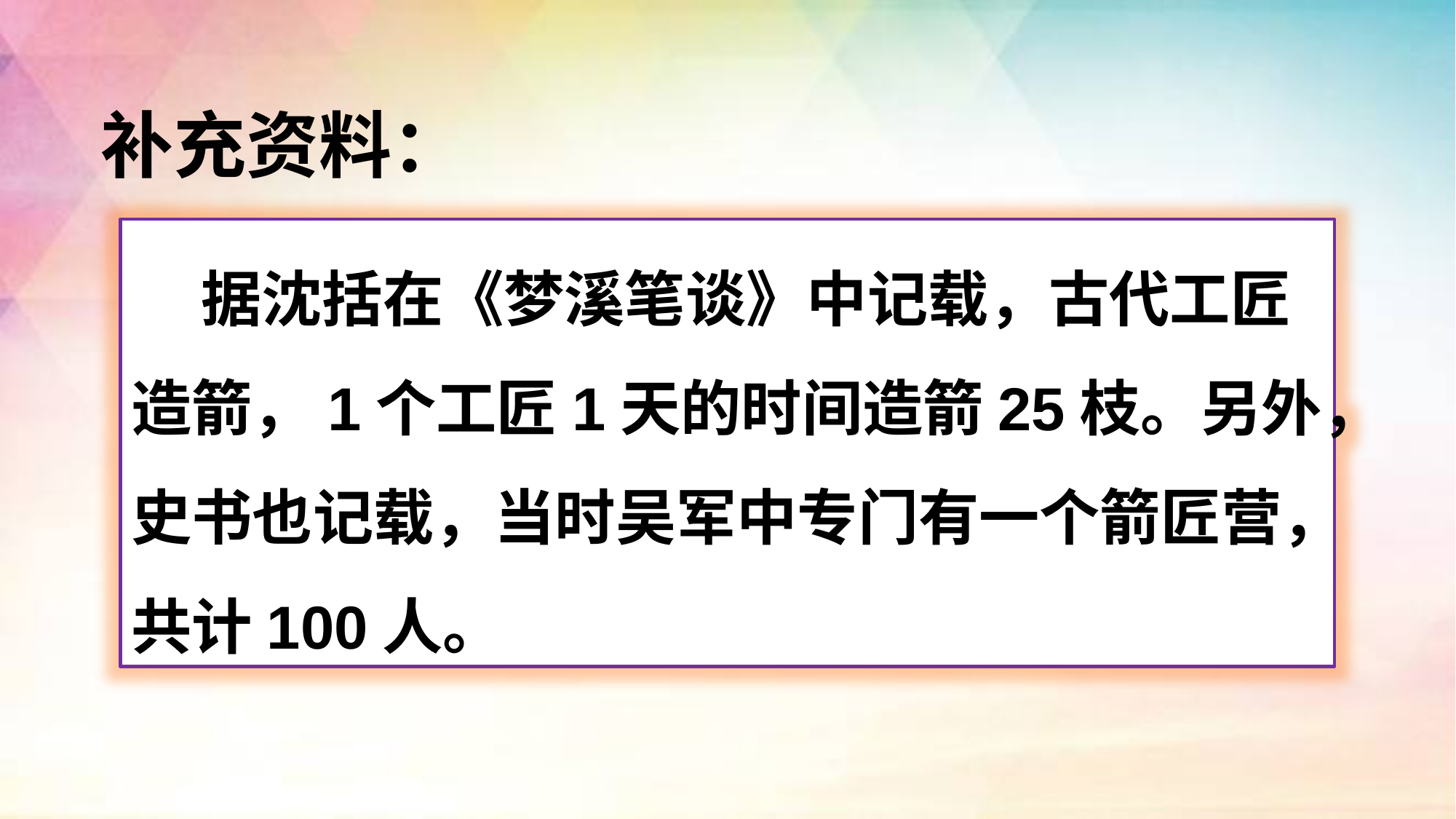

补充资料：
    据沈括在《梦溪笔谈》中记载，古代工匠造箭，1个工匠1天的时间造箭25枝。另外，史书也记载，当时吴军中专门有一个箭匠营，共计100人。